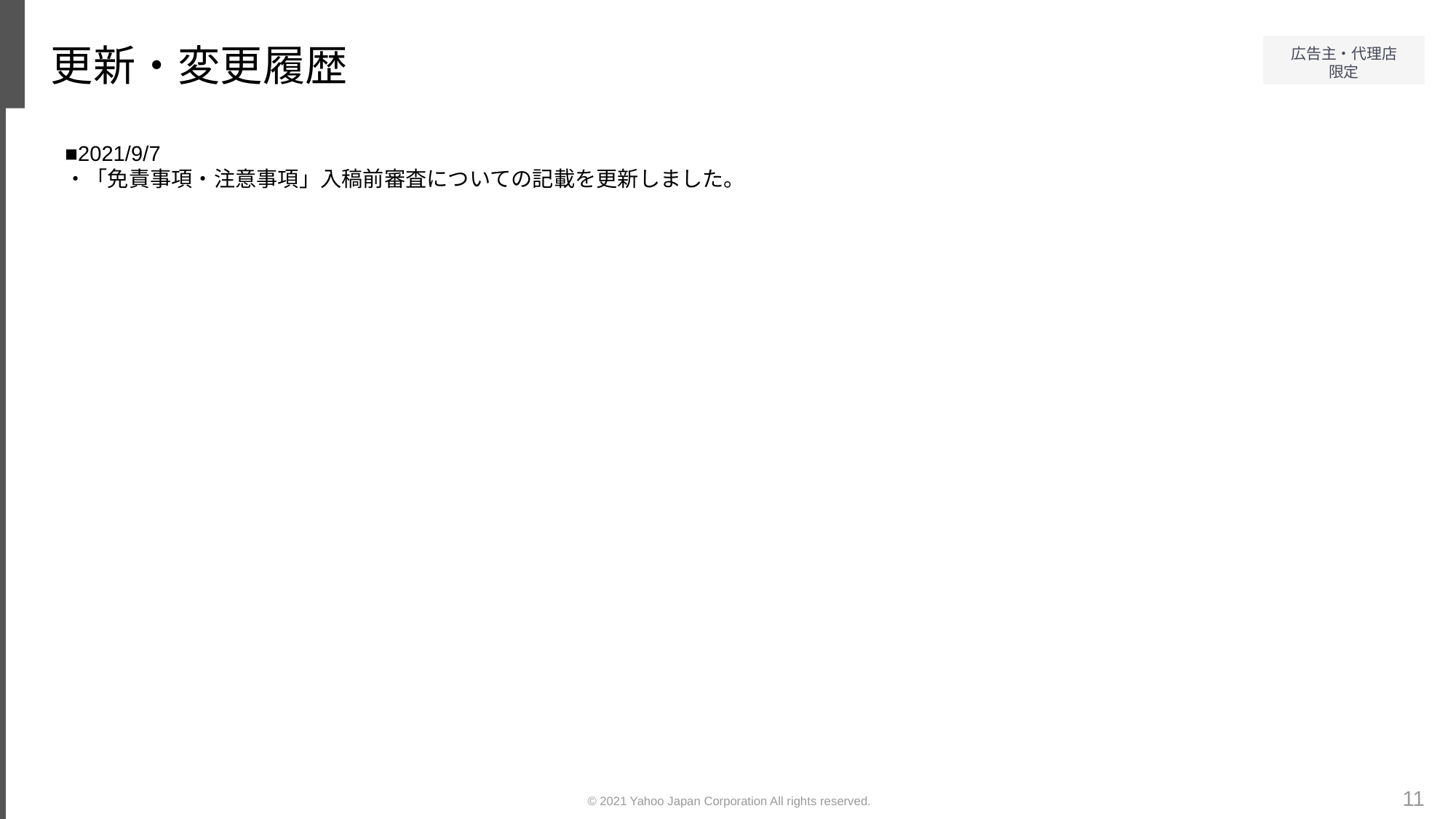

更新・変更履歴
■2021/9/7
・「免責事項・注意事項」入稿前審査についての記載を更新しました。
11